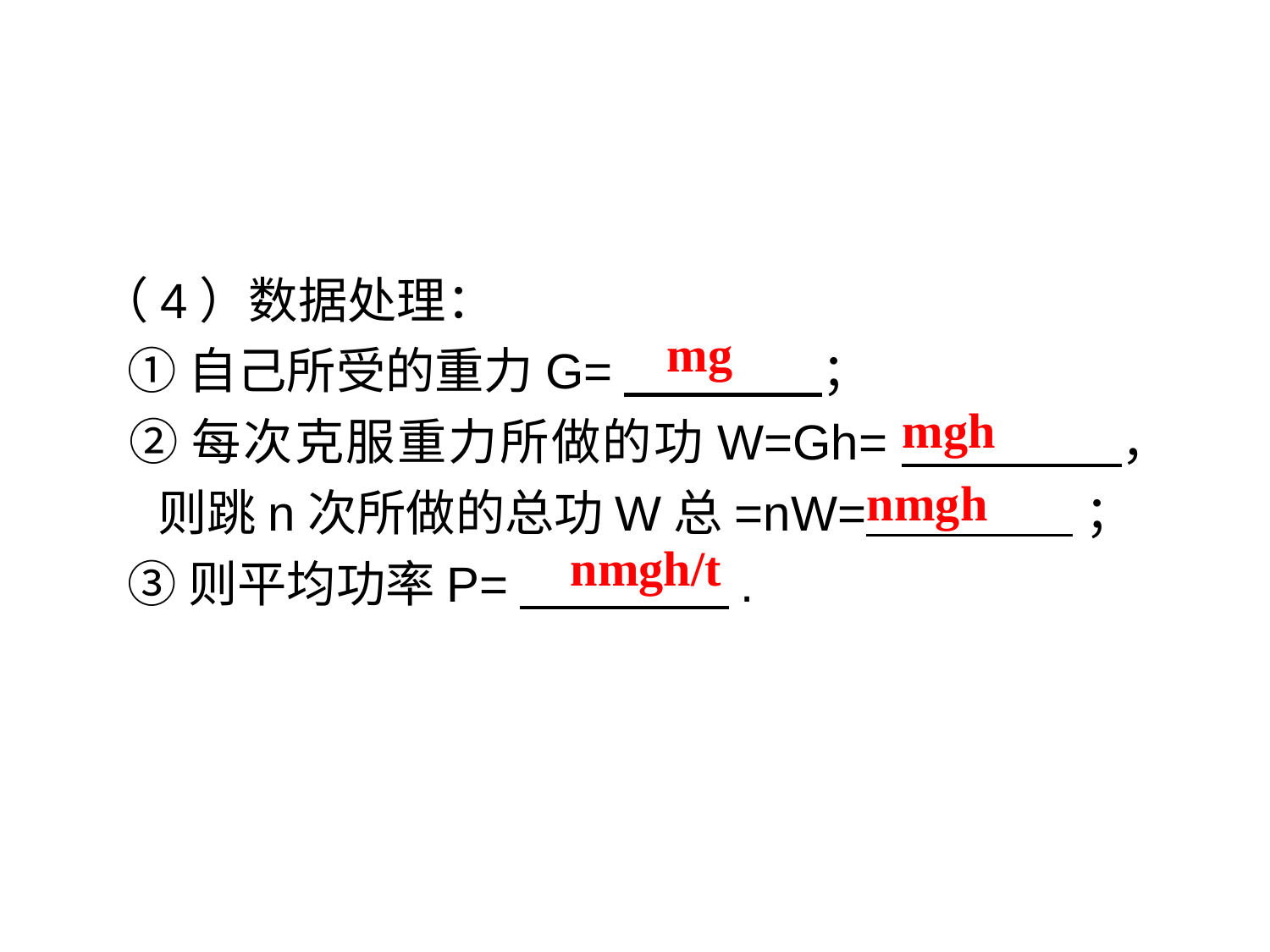

（4）数据处理：
①自己所受的重力G=　         　；
②每次克服重力所做的功W=Gh=　         　，则跳n次所做的总功W总=nW=               ；
③则平均功率P=　          　.
mg
mgh
nmgh
nmgh/t